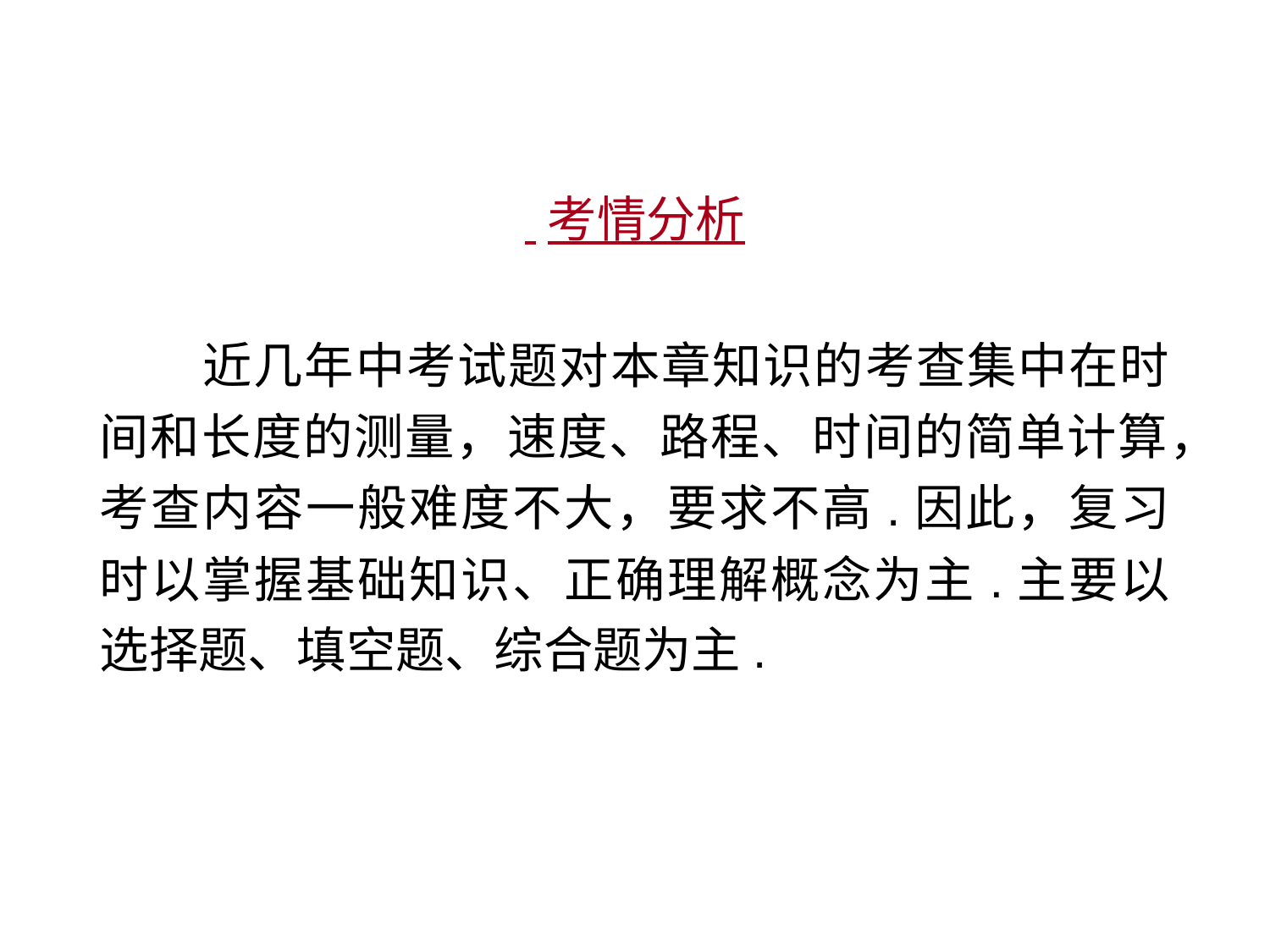

考情分析
近几年中考试题对本章知识的考查集中在时间和长度的测量，速度、路程、时间的简单计算，考查内容一般难度不大，要求不高.因此，复习时以掌握基础知识、正确理解概念为主.主要以选择题、填空题、综合题为主.